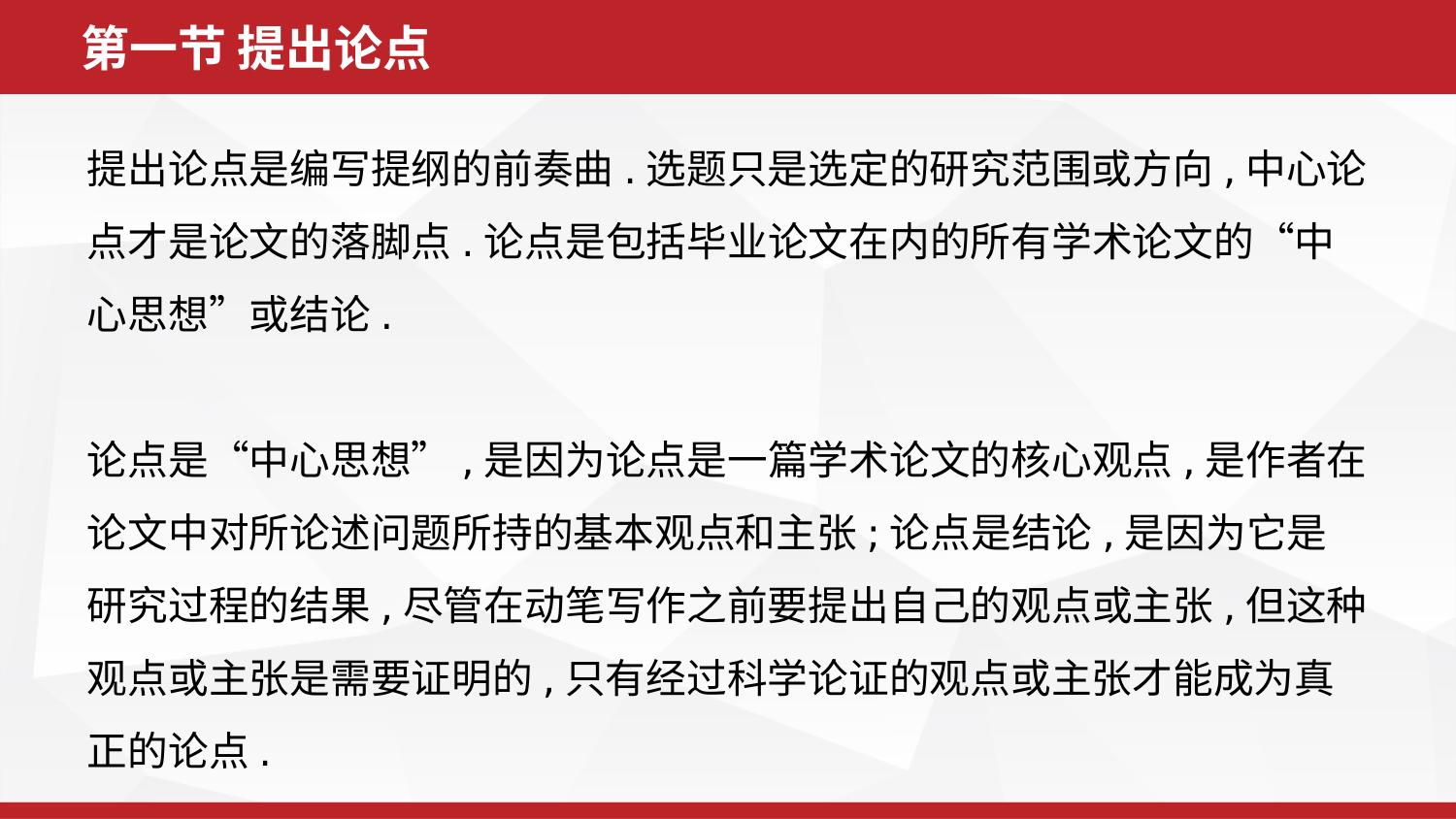

第一节 提出论点
提出论点是编写提纲的前奏曲.选题只是选定的研究范围或方向,中心论点才是论文的落脚点.论点是包括毕业论文在内的所有学术论文的“中心思想”或结论.

论点是“中心思想”,是因为论点是一篇学术论文的核心观点,是作者在论文中对所论述问题所持的基本观点和主张;论点是结论,是因为它是研究过程的结果,尽管在动笔写作之前要提出自己的观点或主张,但这种观点或主张是需要证明的,只有经过科学论证的观点或主张才能成为真正的论点.